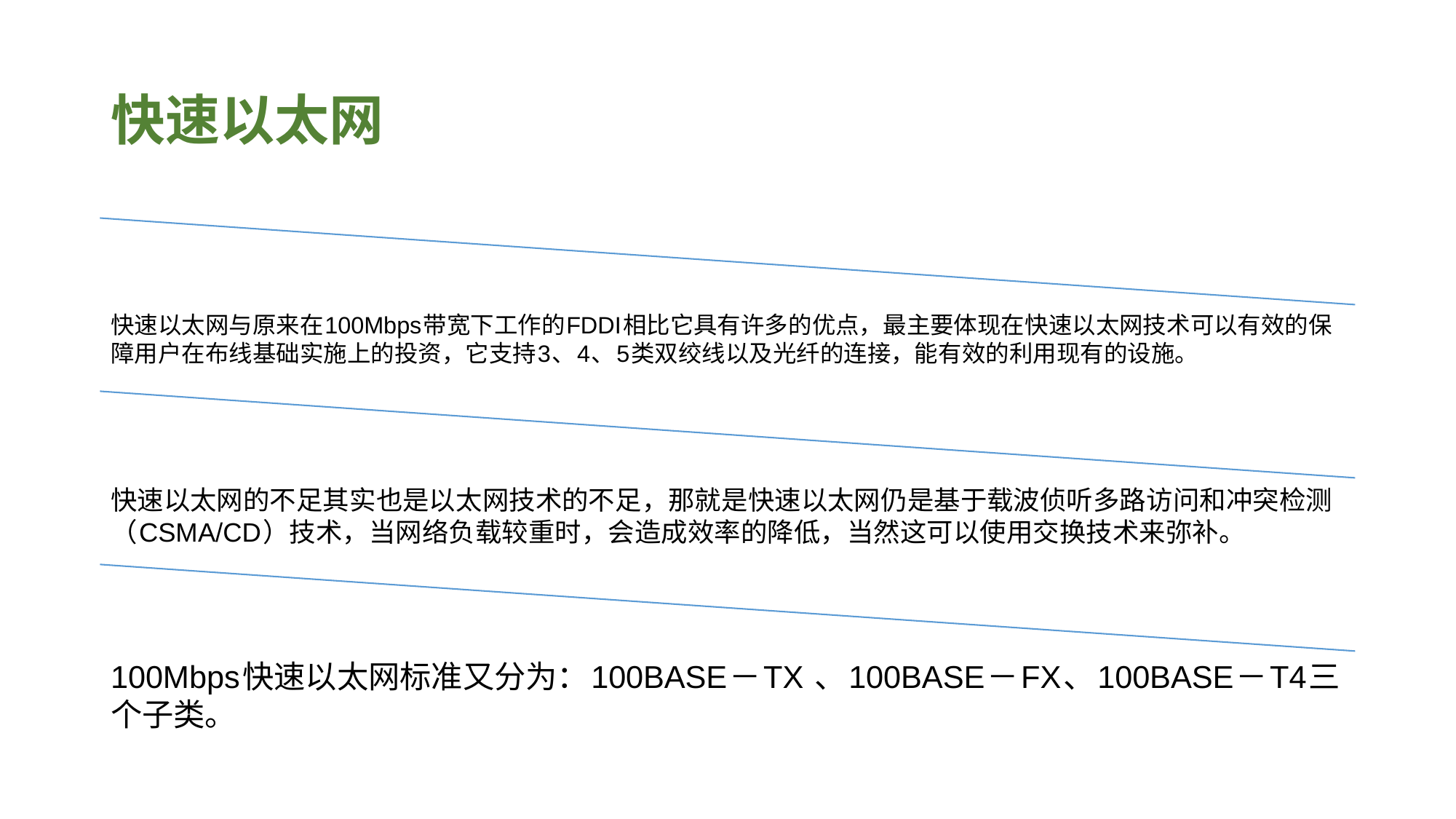

# 快速以太网
快速以太网与原来在100Mbps带宽下工作的FDDI相比它具有许多的优点，最主要体现在快速以太网技术可以有效的保障用户在布线基础实施上的投资，它支持3、4、5类双绞线以及光纤的连接，能有效的利用现有的设施。
快速以太网的不足其实也是以太网技术的不足，那就是快速以太网仍是基于载波侦听多路访问和冲突检测（CSMA/CD）技术，当网络负载较重时，会造成效率的降低，当然这可以使用交换技术来弥补。
100Mbps快速以太网标准又分为：100BASE－TX 、100BASE－FX、100BASE－T4三个子类。